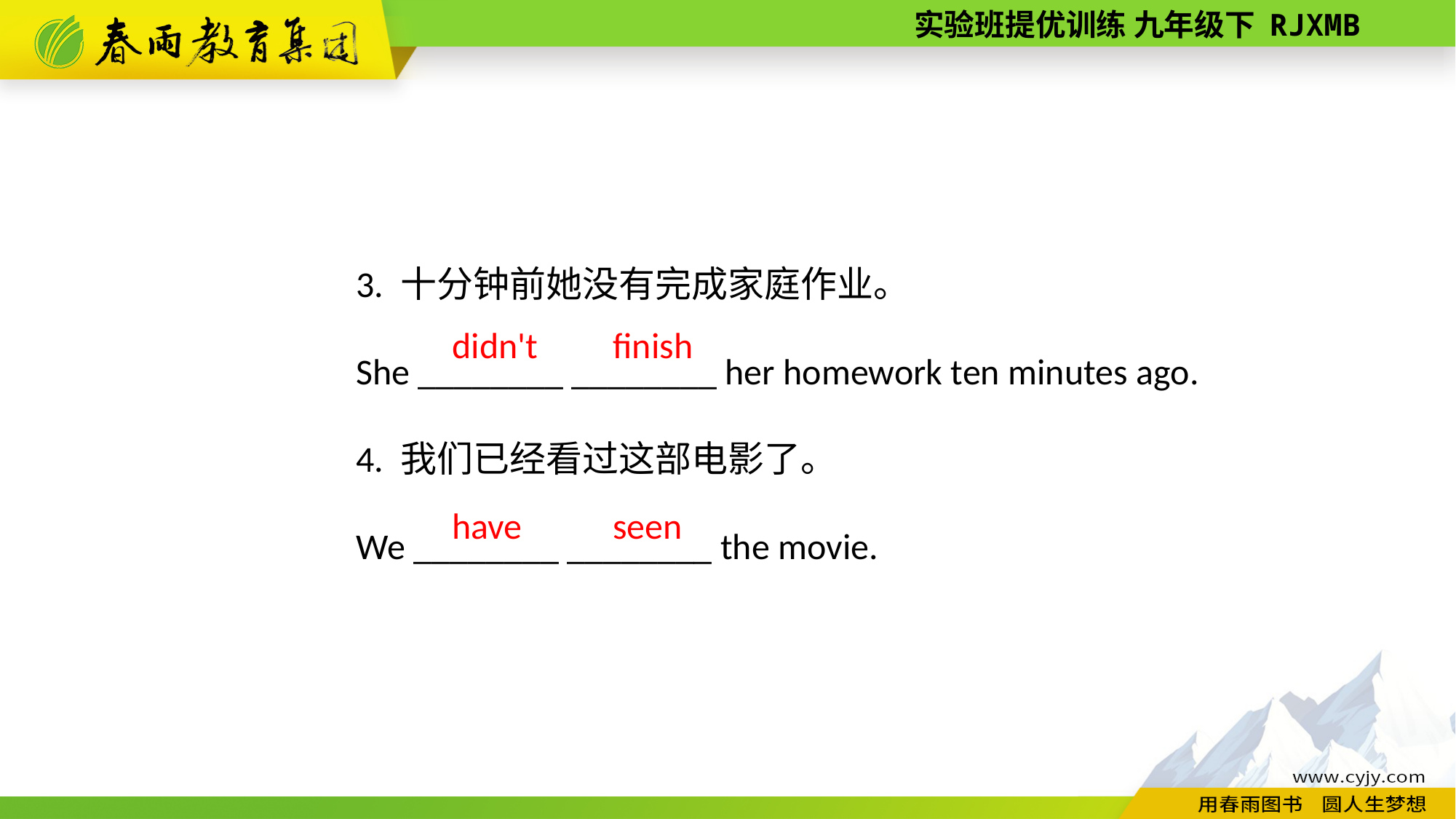

3. 十分钟前她没有完成家庭作业。
She ________ ________ her homework ten minutes ago.
4. 我们已经看过这部电影了。
We ________ ________ the movie.
finish
didn't
have
seen